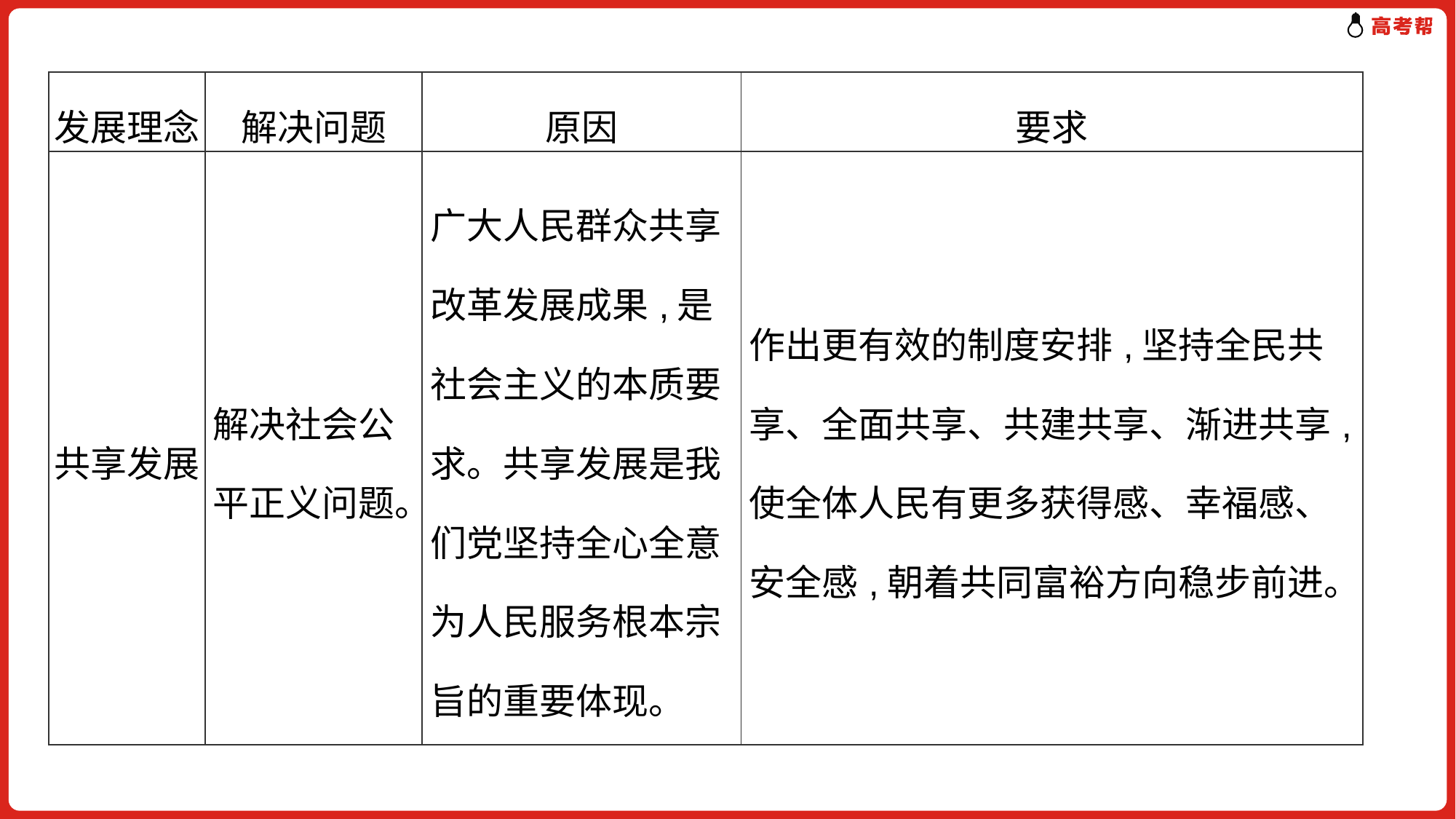

| 发展理念 | 解决问题 | 原因 | 要求 |
| --- | --- | --- | --- |
| 共享发展 | 解决社会公平正义问题。 | 广大人民群众共享改革发展成果,是社会主义的本质要求。共享发展是我们党坚持全心全意为人民服务根本宗旨的重要体现。 | 作出更有效的制度安排,坚持全民共享、全面共享、共建共享、渐进共享,使全体人民有更多获得感、幸福感、安全感,朝着共同富裕方向稳步前进。 |